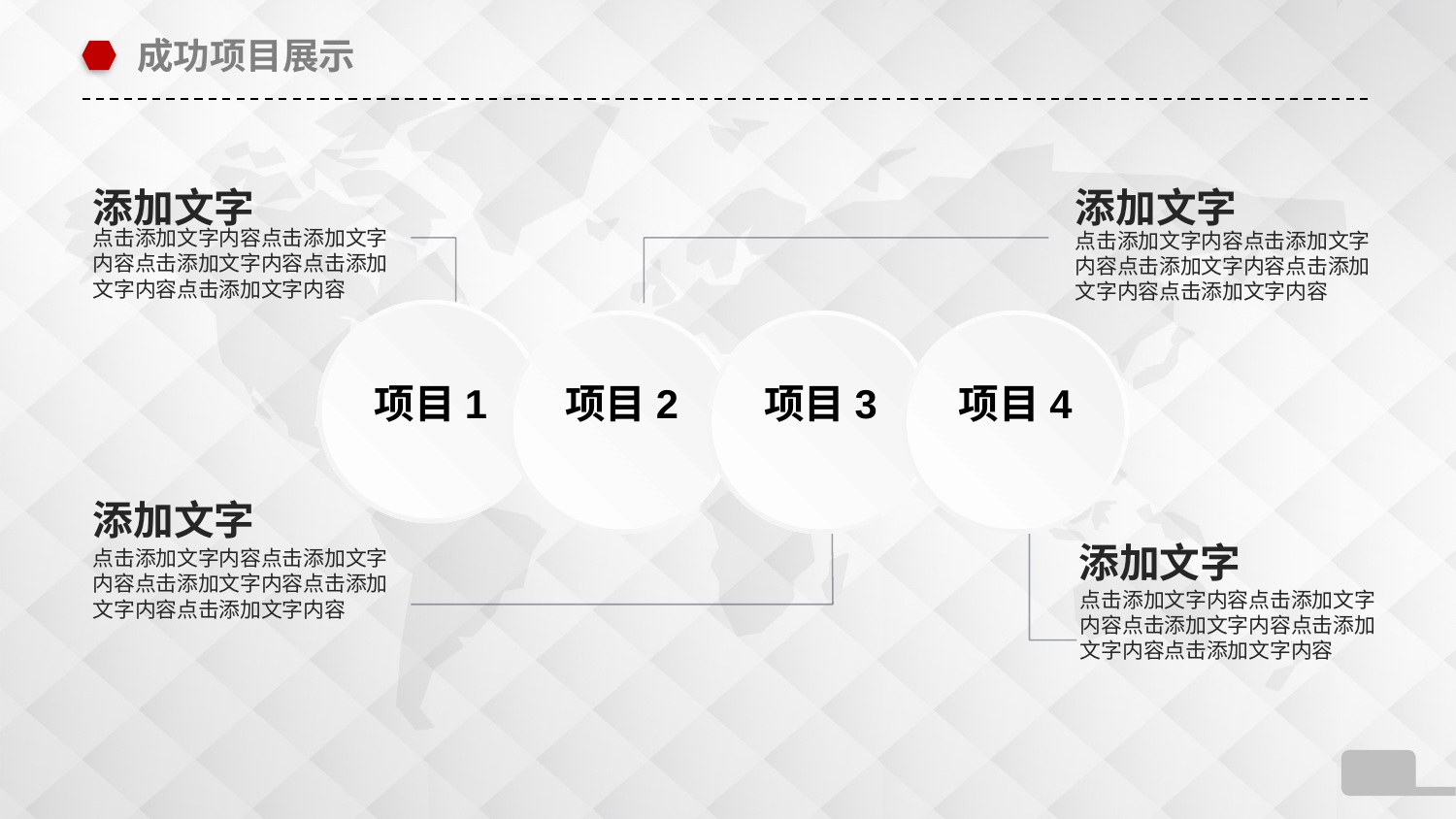

成功项目展示

添加文字
点击添加文字内容点击添加文字内容点击添加文字内容点击添加文字内容点击添加文字内容
添加文字
点击添加文字内容点击添加文字内容点击添加文字内容点击添加文字内容点击添加文字内容

项目1
项目2
项目3
项目4
添加文字
点击添加文字内容点击添加文字内容点击添加文字内容点击添加文字内容点击添加文字内容
添加文字
点击添加文字内容点击添加文字内容点击添加文字内容点击添加文字内容点击添加文字内容